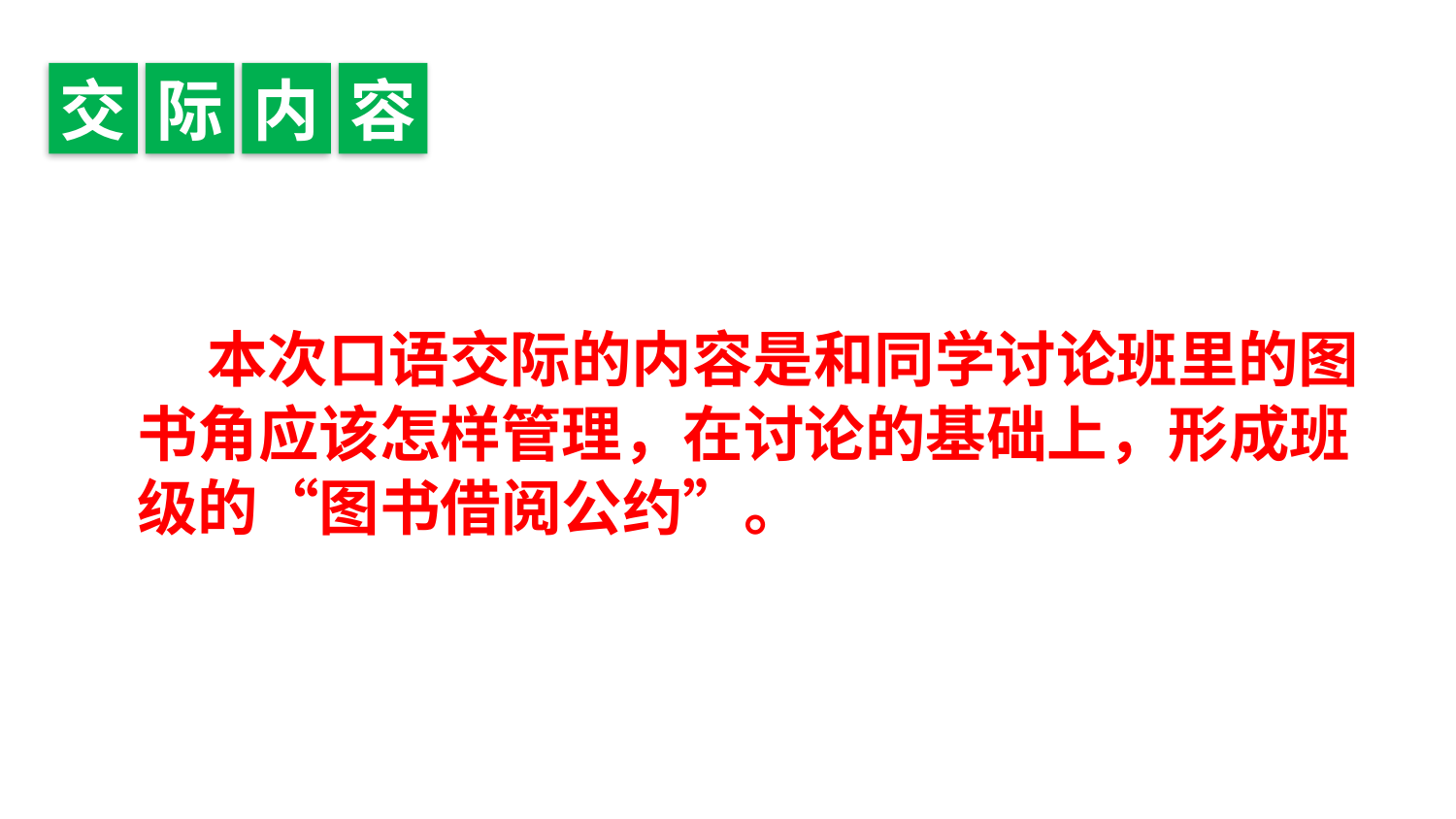

交
际
内
容
    本次口语交际的内容是和同学讨论班里的图书角应该怎样管理，在讨论的基础上，形成班级的“图书借阅公约”。